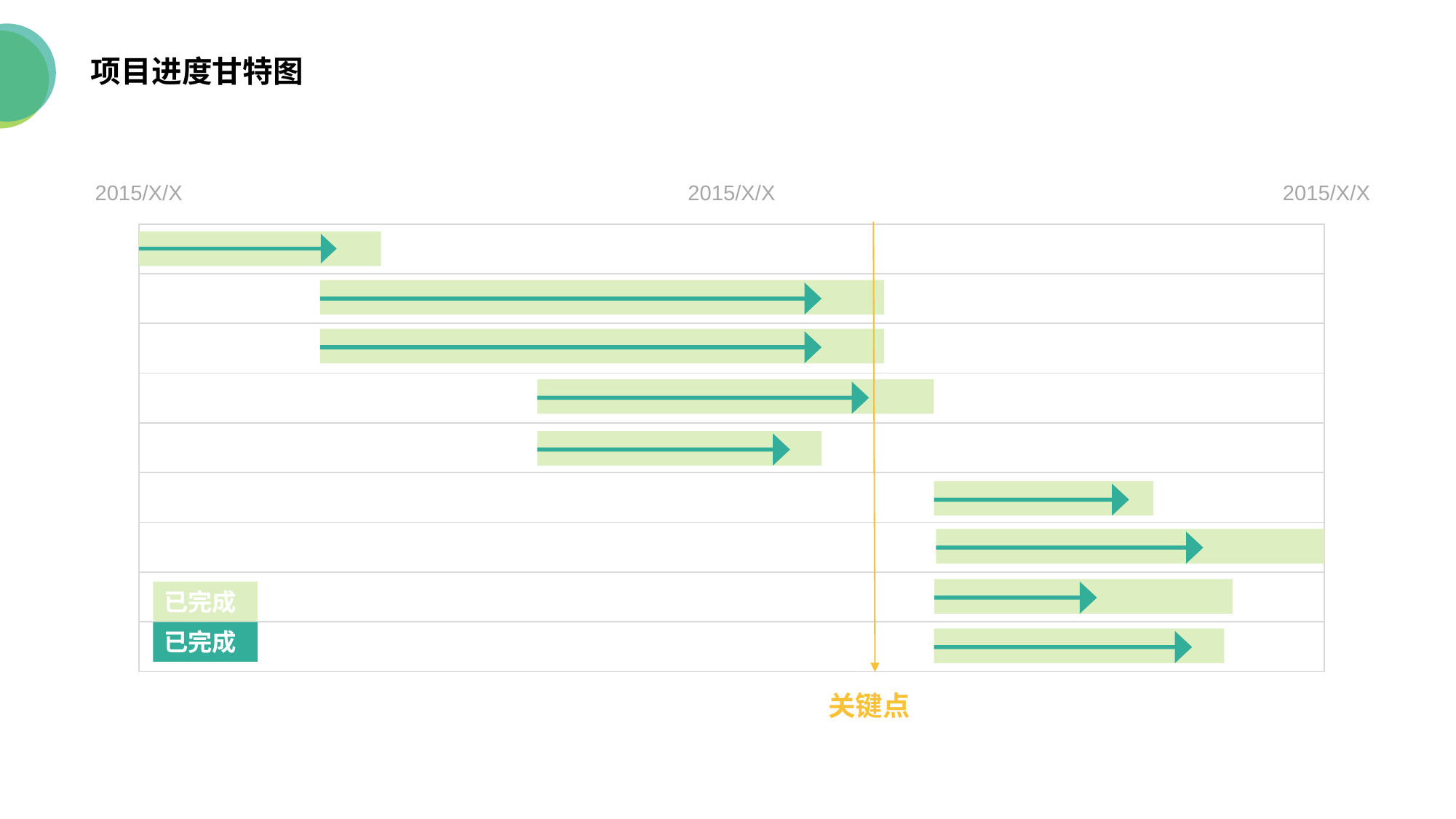

项目进度甘特图
2015/X/X
2015/X/X
2015/X/X
|  |
| --- |
|  |
|  |
|  |
|  |
|  |
|  |
|  |
|  |

已完成
已完成

关键点